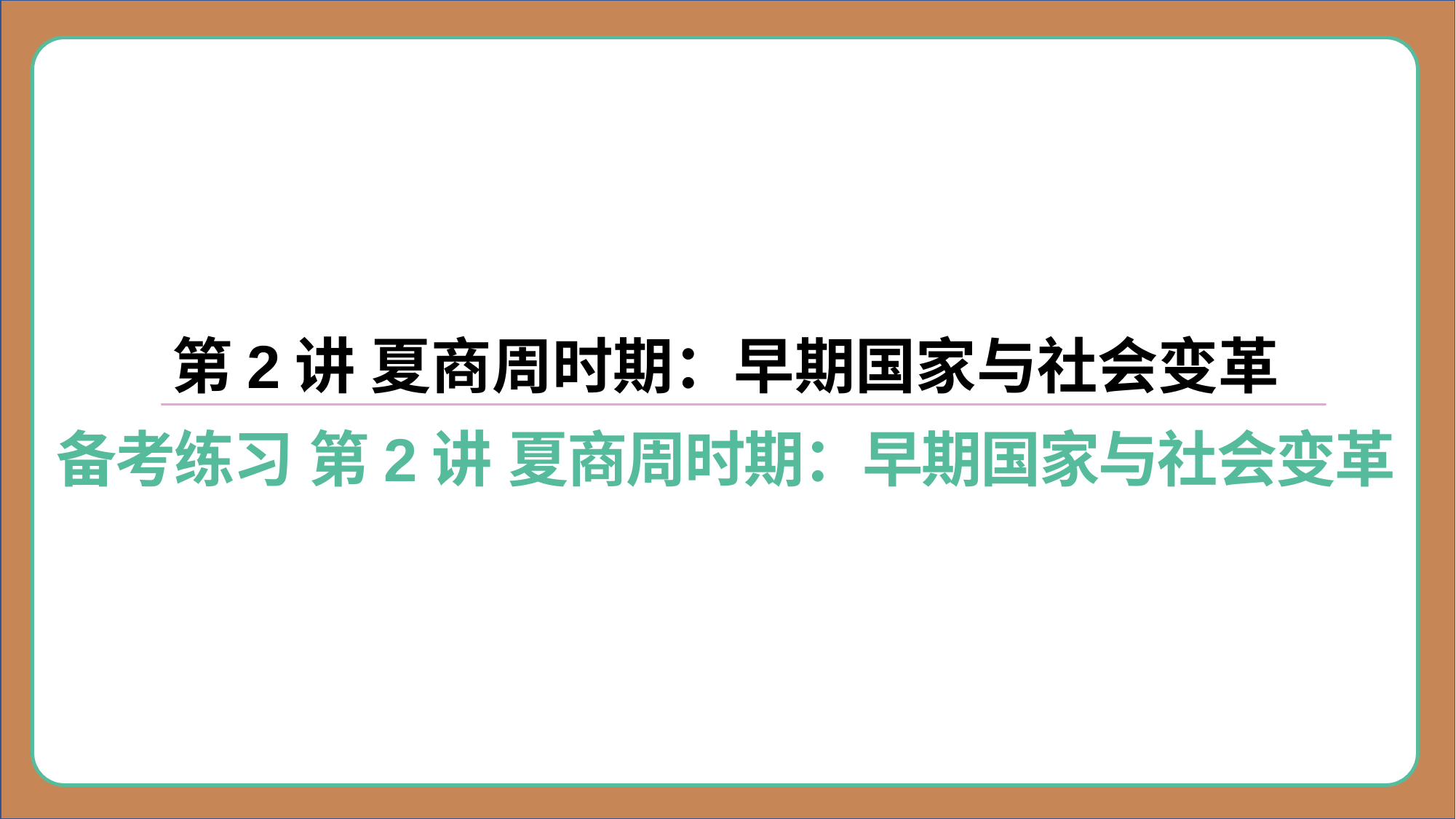

第2讲 夏商周时期：早期国家与社会变革
备考练习 第2讲 夏商周时期：早期国家与社会变革